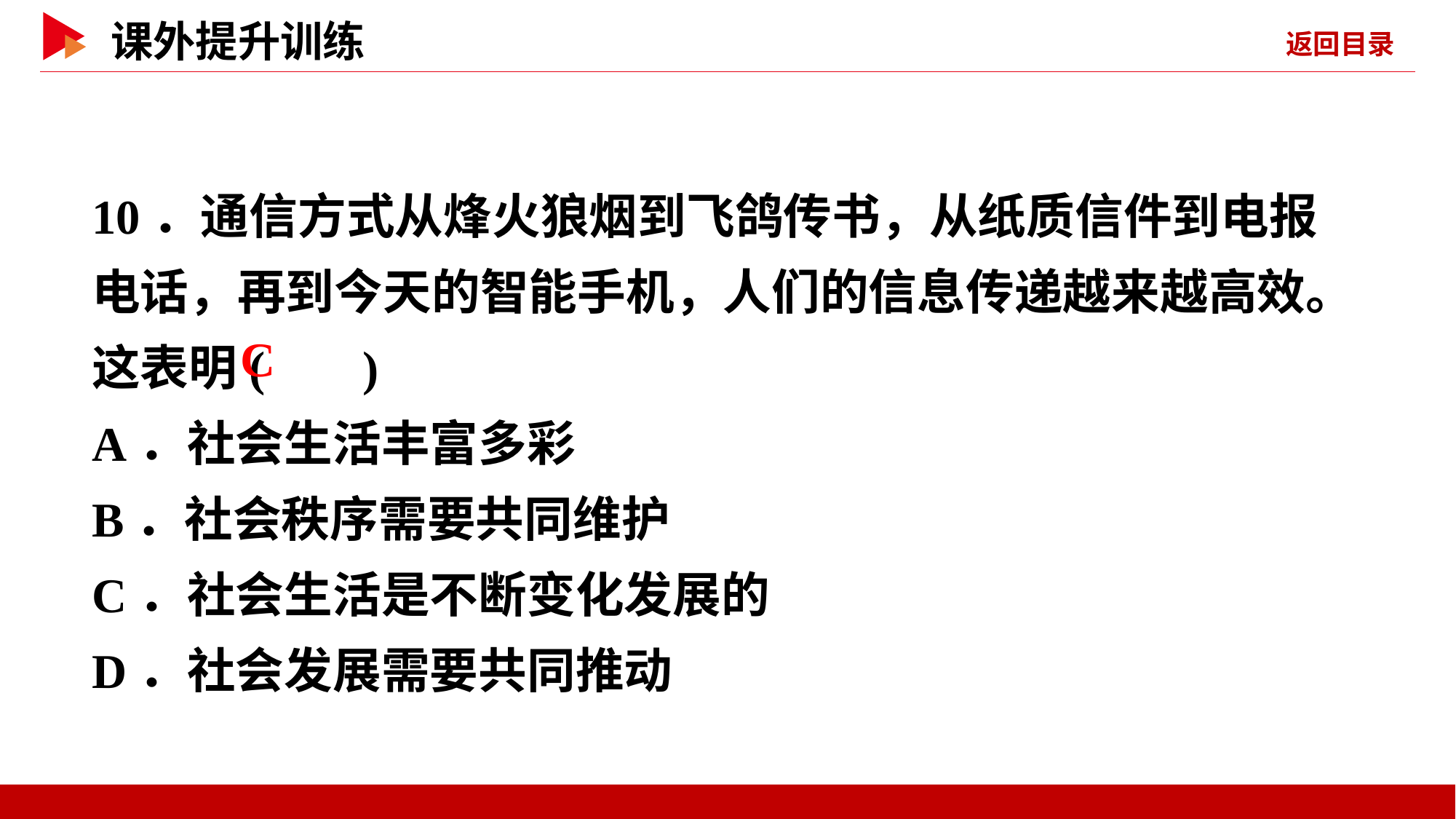

10．通信方式从烽火狼烟到飞鸽传书，从纸质信件到电报电话，再到今天的智能手机，人们的信息传递越来越高效。这表明(        )
A．社会生活丰富多彩
B．社会秩序需要共同维护
C．社会生活是不断变化发展的
D．社会发展需要共同推动
   C